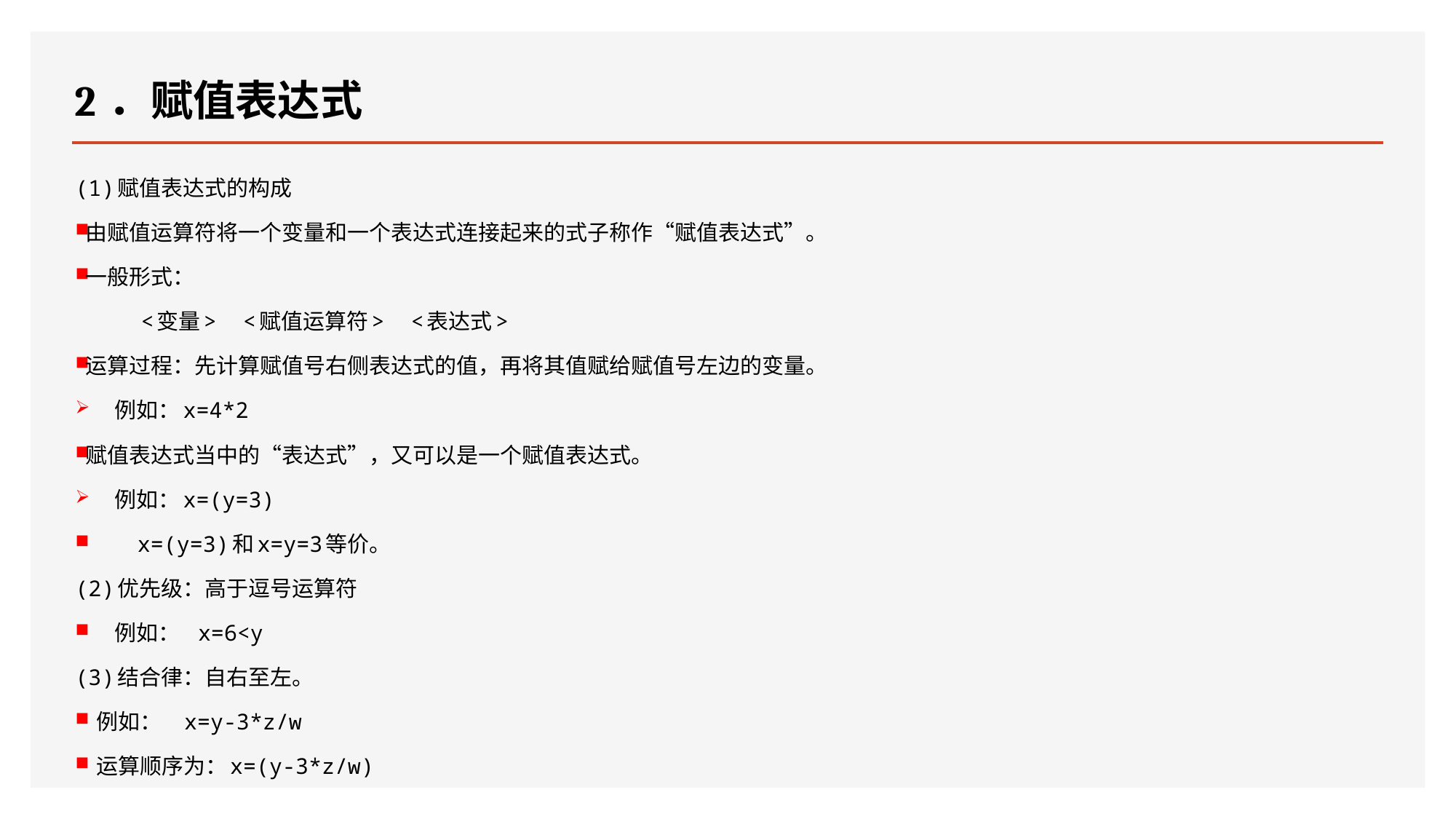

# 2．赋值表达式
(1)赋值表达式的构成
由赋值运算符将一个变量和一个表达式连接起来的式子称作“赋值表达式”。
一般形式：
     <变量>  <赋值运算符>  <表达式>
运算过程：先计算赋值号右侧表达式的值，再将其值赋给赋值号左边的变量。
例如：x=4*2
赋值表达式当中的“表达式”，又可以是一个赋值表达式。
例如：x=(y=3)
    x=(y=3)和x=y=3等价。
(2)优先级：高于逗号运算符
例如：   x=6<y
(3)结合律：自右至左。
例如：    x=y-3*z/w
运算顺序为：x=(y-3*z/w)